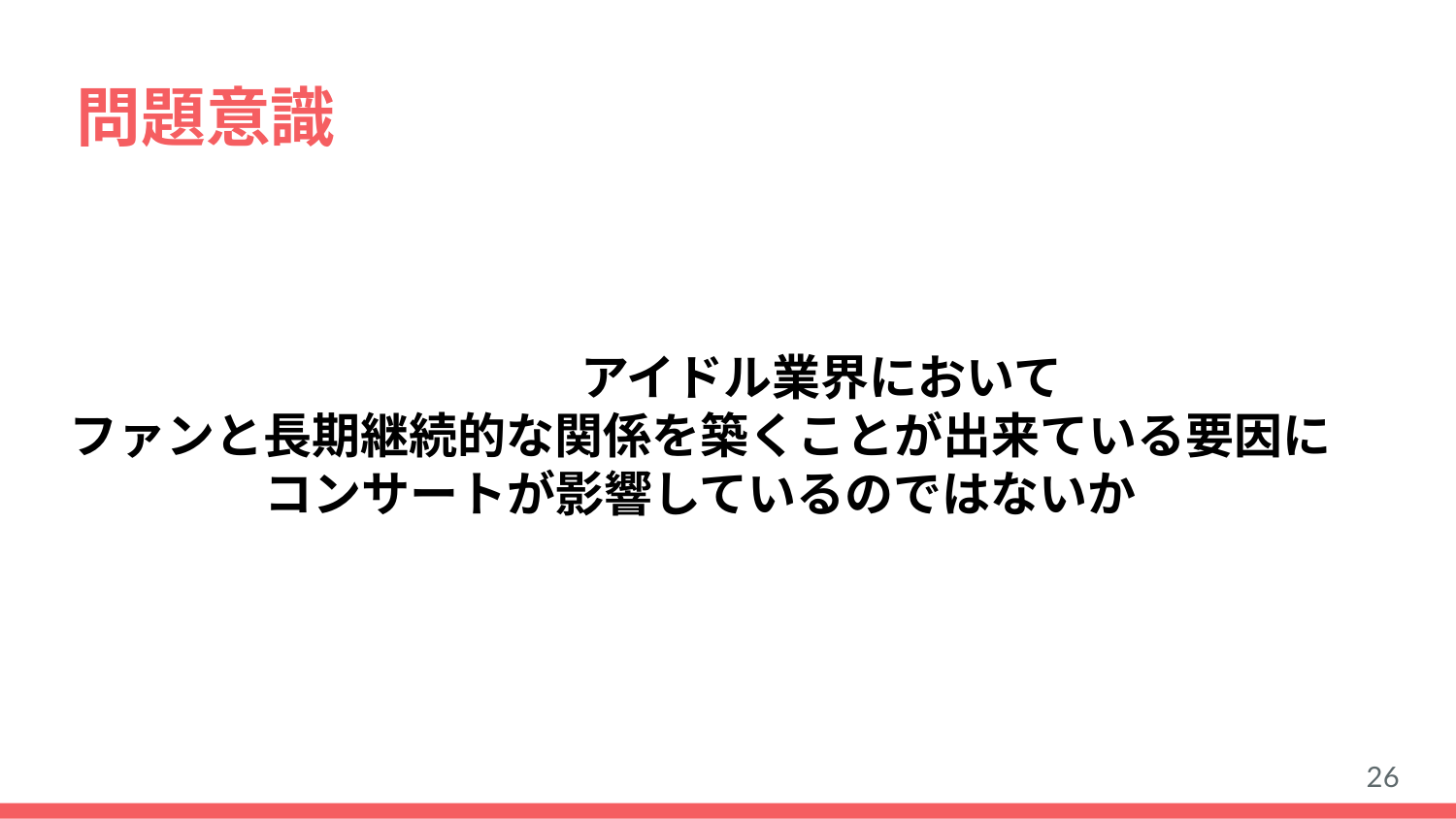

# 問題意識

　　　　　アイドル業界において
ファンと長期継続的な関係を築くことが出来ている要因に
コンサートが影響しているのではないか
26